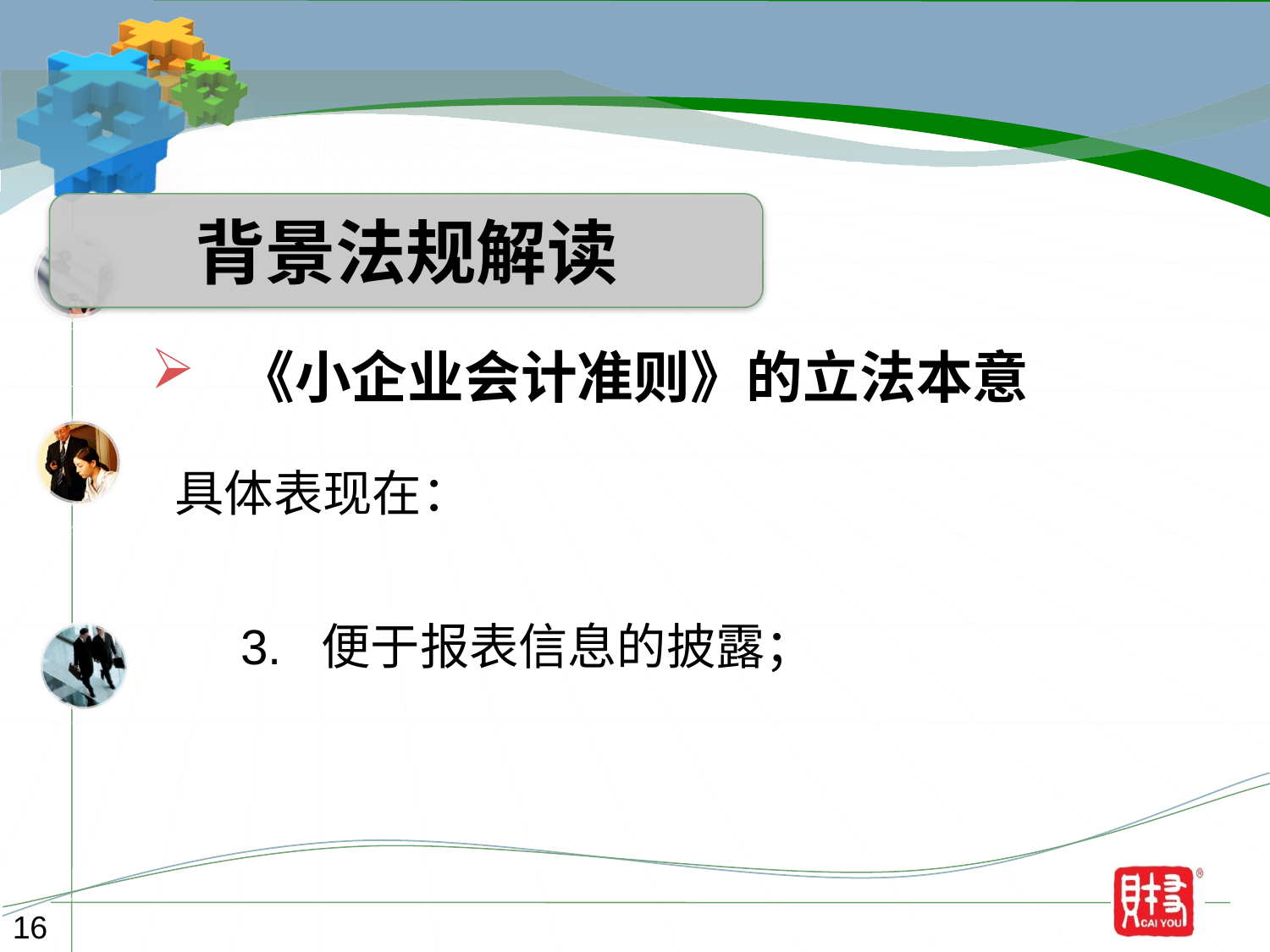

背景法规解读
  《小企业会计准则》的立法本意
具体表现在：

3.  便于报表信息的披露；
16